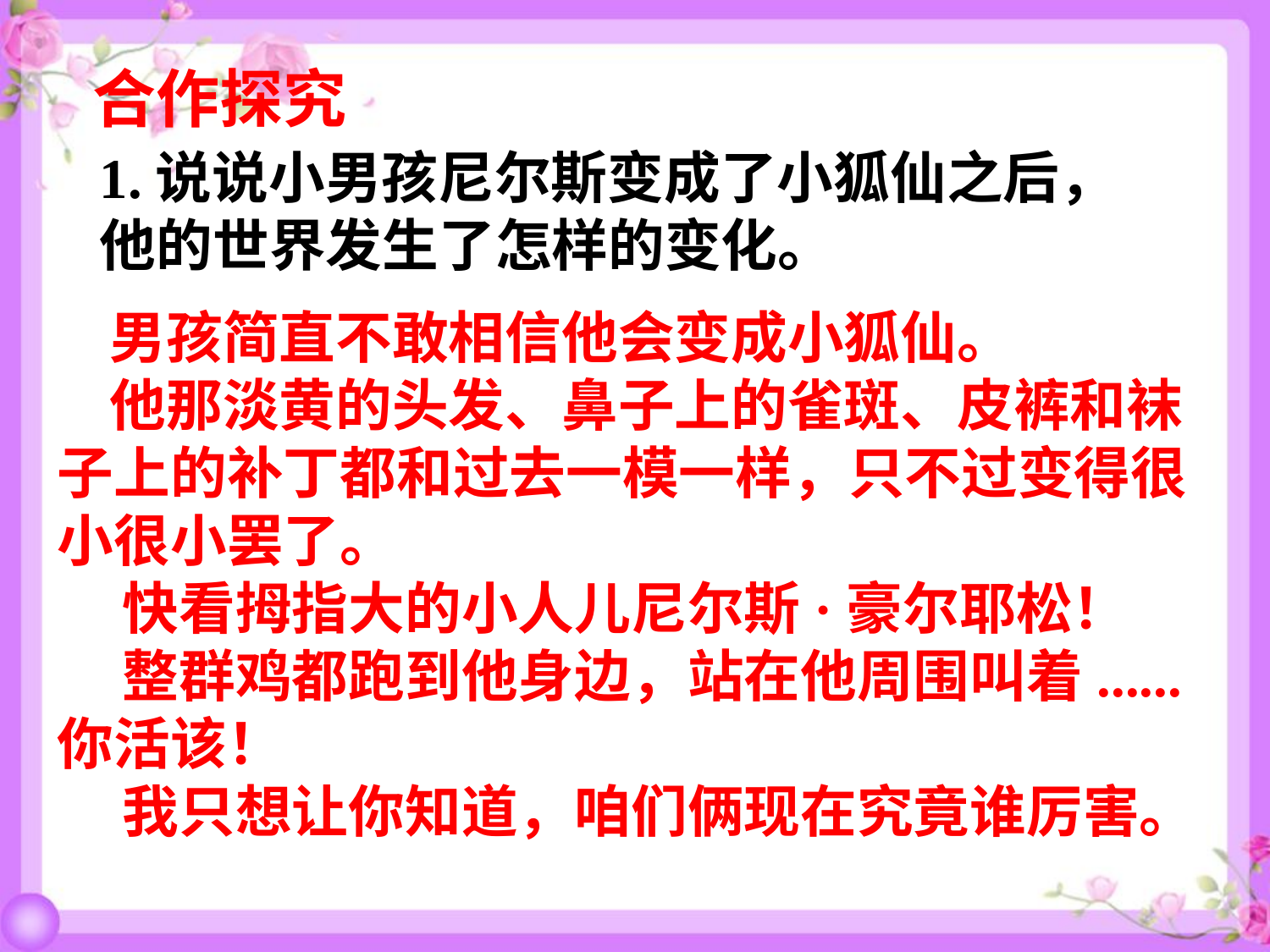

合作探究
1.说说小男孩尼尔斯变成了小狐仙之后，他的世界发生了怎样的变化。
   男孩简直不敢相信他会变成小狐仙。
   他那淡黄的头发、鼻子上的雀斑、皮裤和袜子上的补丁都和过去一模一样，只不过变得很小很小罢了。
    快看拇指大的小人儿尼尔斯·豪尔耶松！
    整群鸡都跑到他身边，站在他周围叫着......你活该！
    我只想让你知道，咱们俩现在究竟谁厉害。